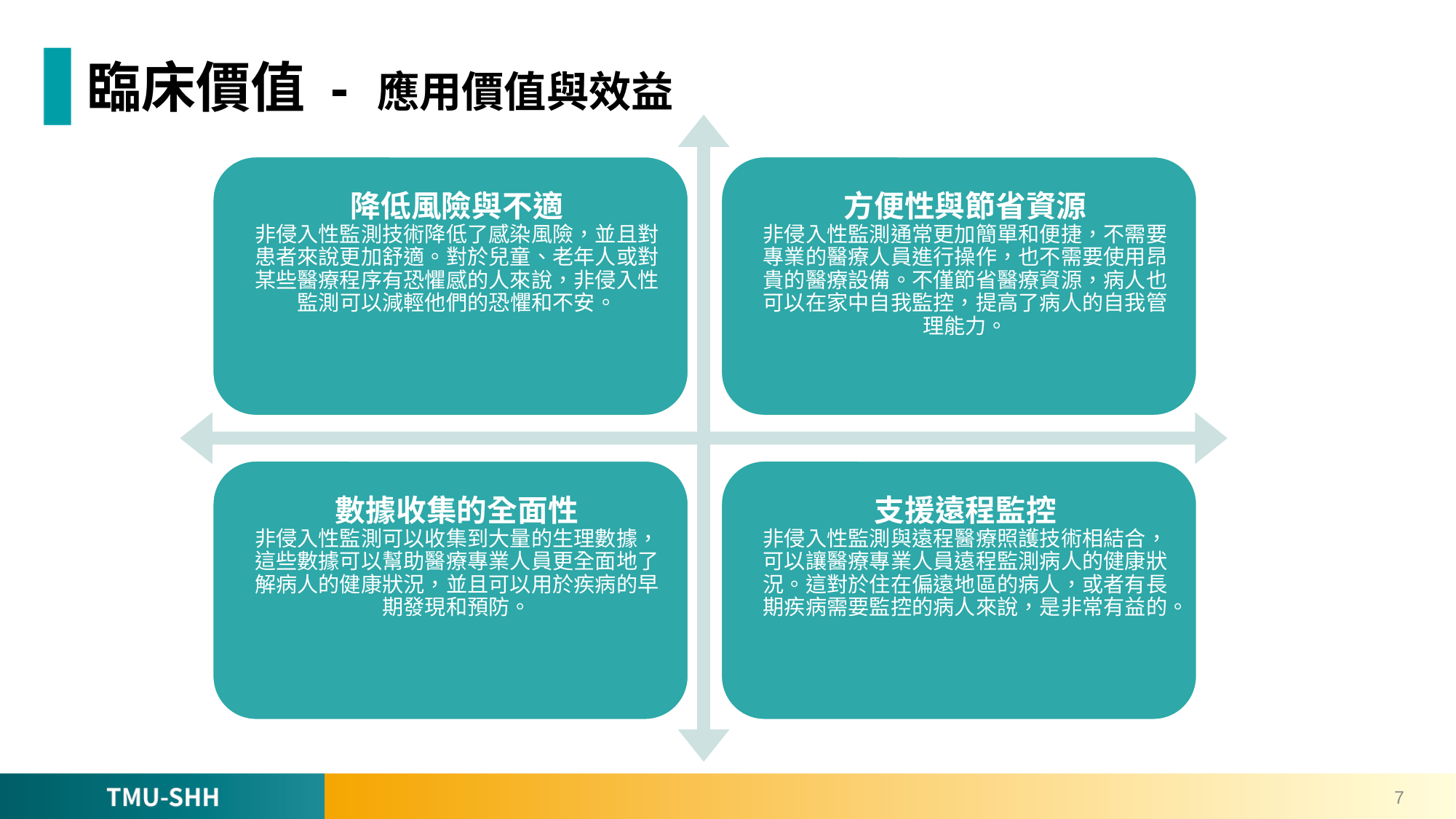

# 臨床價值 - 應用價值與效益
降低風險與不適
非侵入性監測技術降低了感染風險，並且對患者來說更加舒適。對於兒童、老年人或對某些醫療程序有恐懼感的人來說，非侵入性監測可以減輕他們的恐懼和不安。
方便性與節省資源
非侵入性監測通常更加簡單和便捷，不需要專業的醫療人員進行操作，也不需要使用昂貴的醫療設備。不僅節省醫療資源，病人也可以在家中自我監控，提高了病人的自我管理能力。
數據收集的全面性
非侵入性監測可以收集到大量的生理數據，這些數據可以幫助醫療專業人員更全面地了解病人的健康狀況，並且可以用於疾病的早期發現和預防。
支援遠程監控
非侵入性監測與遠程醫療照護技術相結合，可以讓醫療專業人員遠程監測病人的健康狀況。這對於住在偏遠地區的病人，或者有長期疾病需要監控的病人來說，是非常有益的。
7